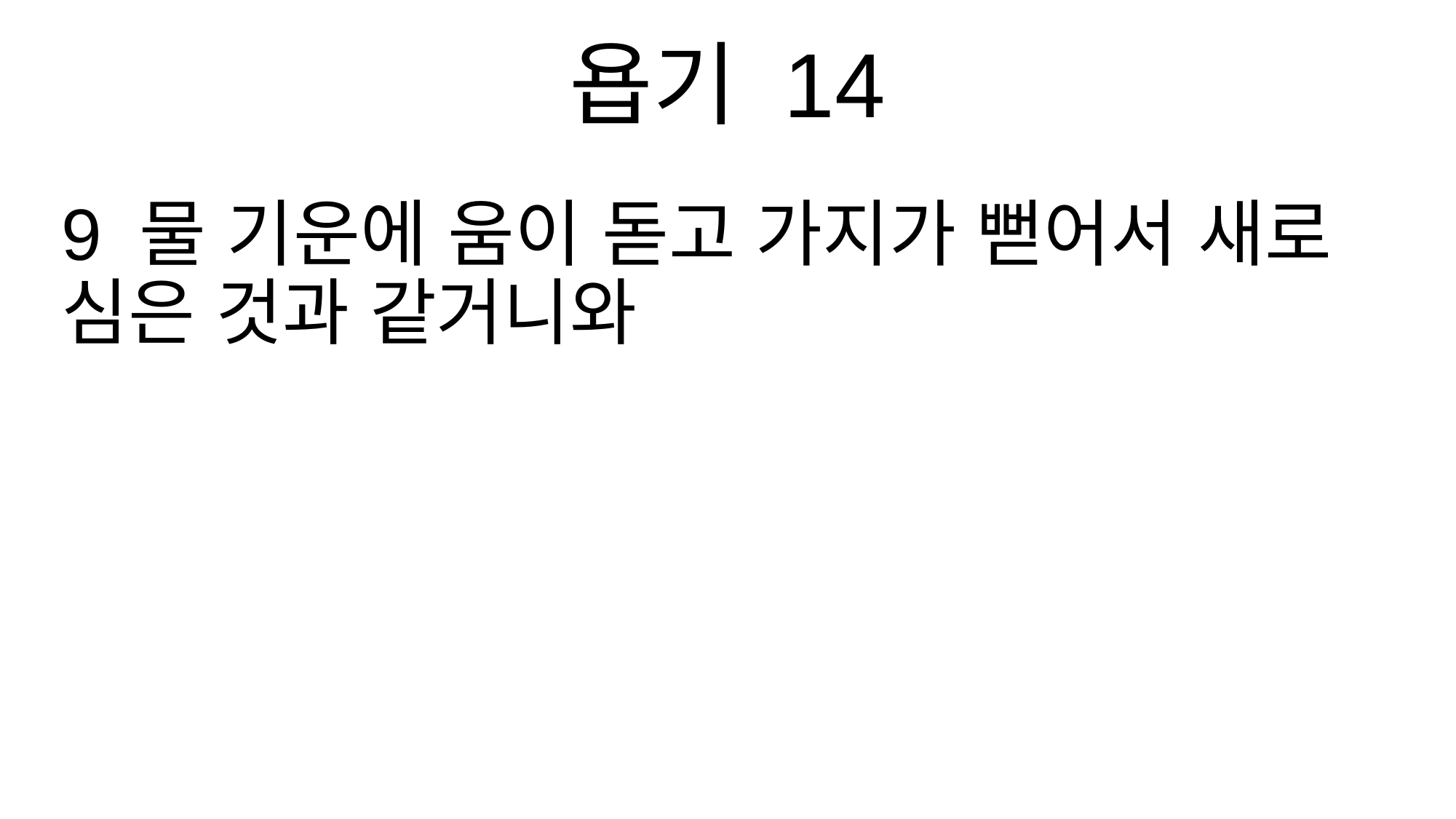

욥기 14
9 물 기운에 움이 돋고 가지가 뻗어서 새로 심은 것과 같거니와